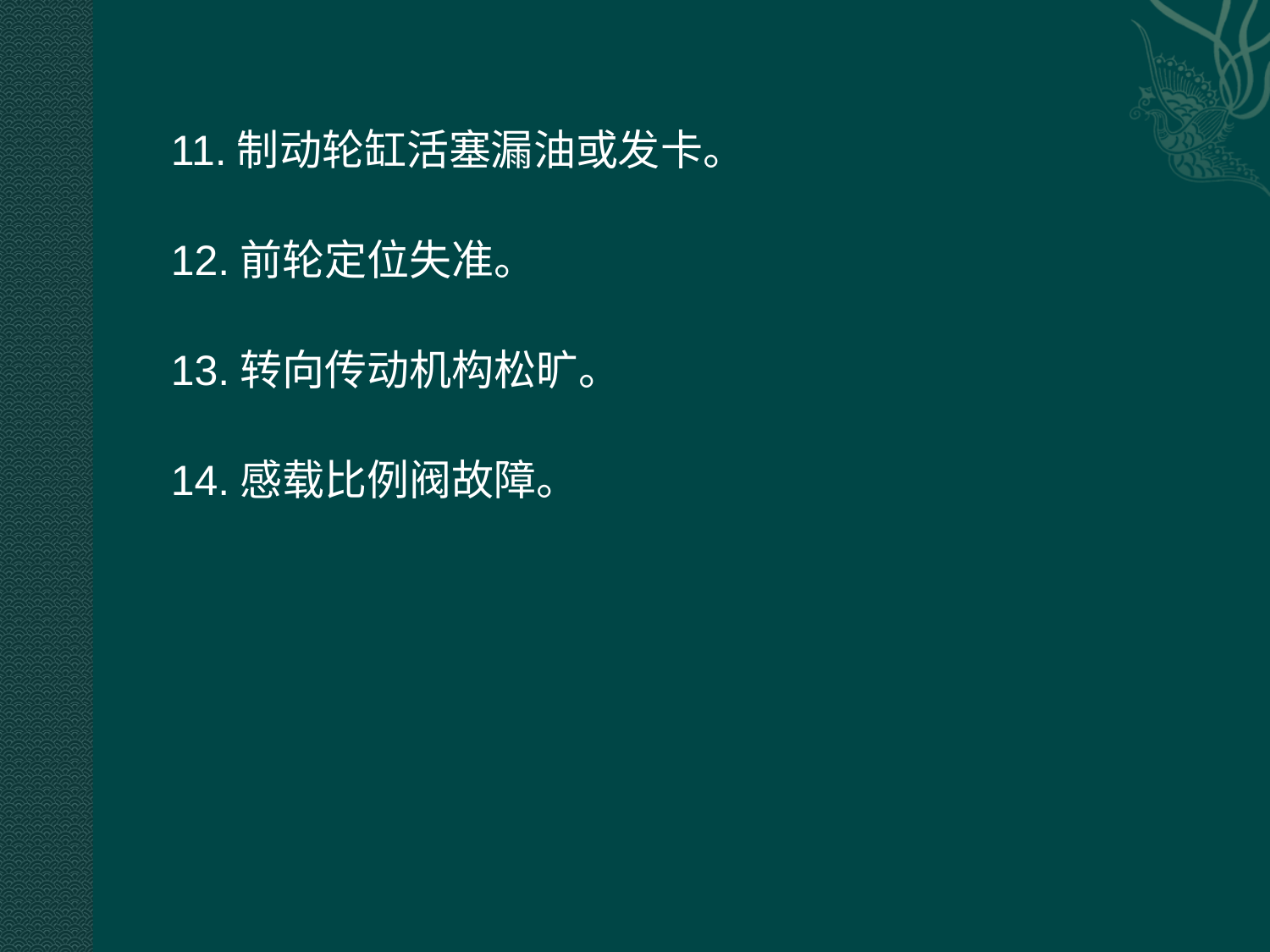

11.制动轮缸活塞漏油或发卡。
12.前轮定位失准。
13.转向传动机构松旷。
14.感载比例阀故障。